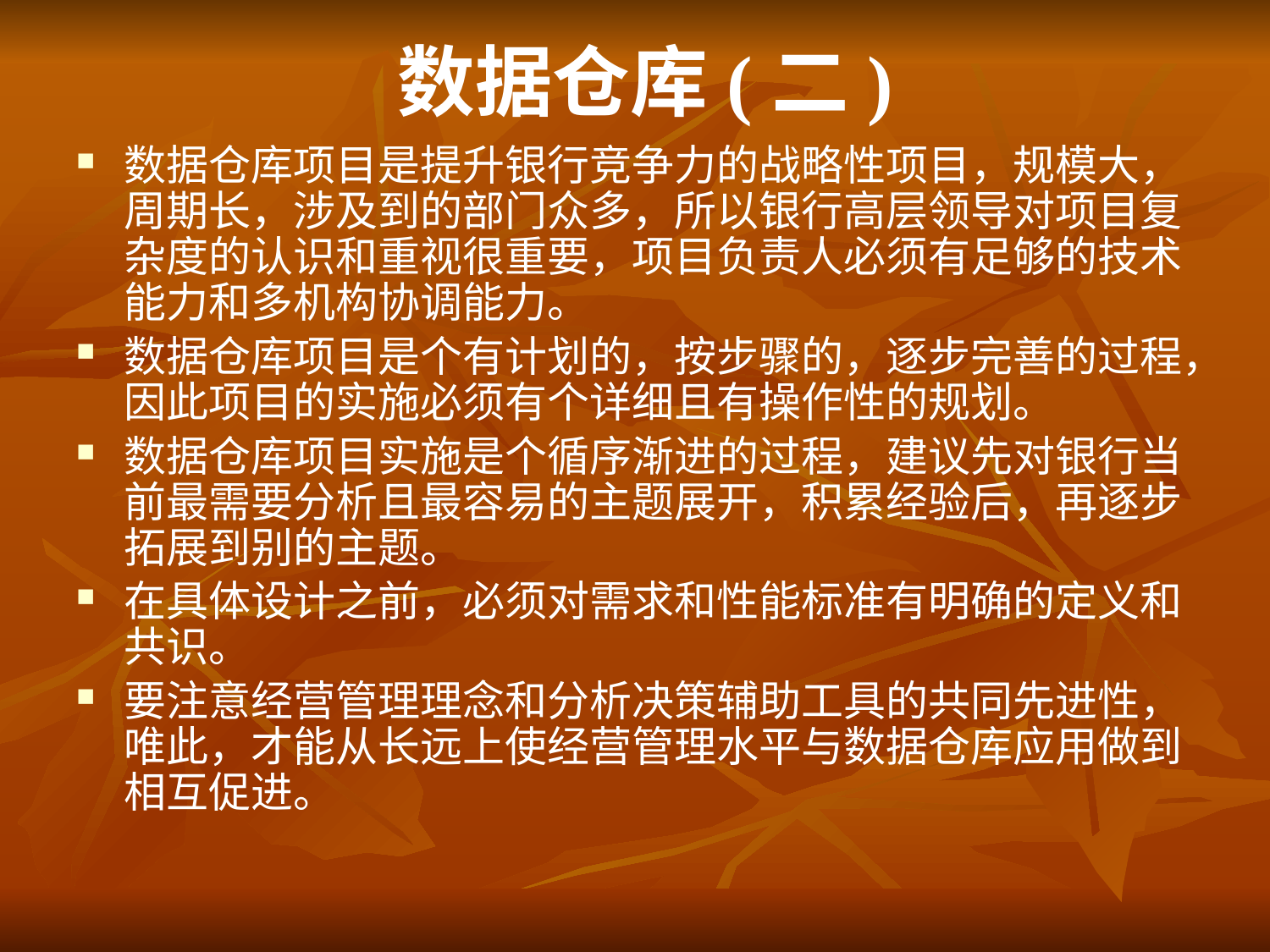

# 数据仓库(二)
数据仓库项目是提升银行竞争力的战略性项目，规模大，周期长，涉及到的部门众多，所以银行高层领导对项目复杂度的认识和重视很重要，项目负责人必须有足够的技术能力和多机构协调能力。
数据仓库项目是个有计划的，按步骤的，逐步完善的过程，因此项目的实施必须有个详细且有操作性的规划。
数据仓库项目实施是个循序渐进的过程，建议先对银行当前最需要分析且最容易的主题展开，积累经验后，再逐步拓展到别的主题。
在具体设计之前，必须对需求和性能标准有明确的定义和共识。
要注意经营管理理念和分析决策辅助工具的共同先进性，唯此，才能从长远上使经营管理水平与数据仓库应用做到相互促进。